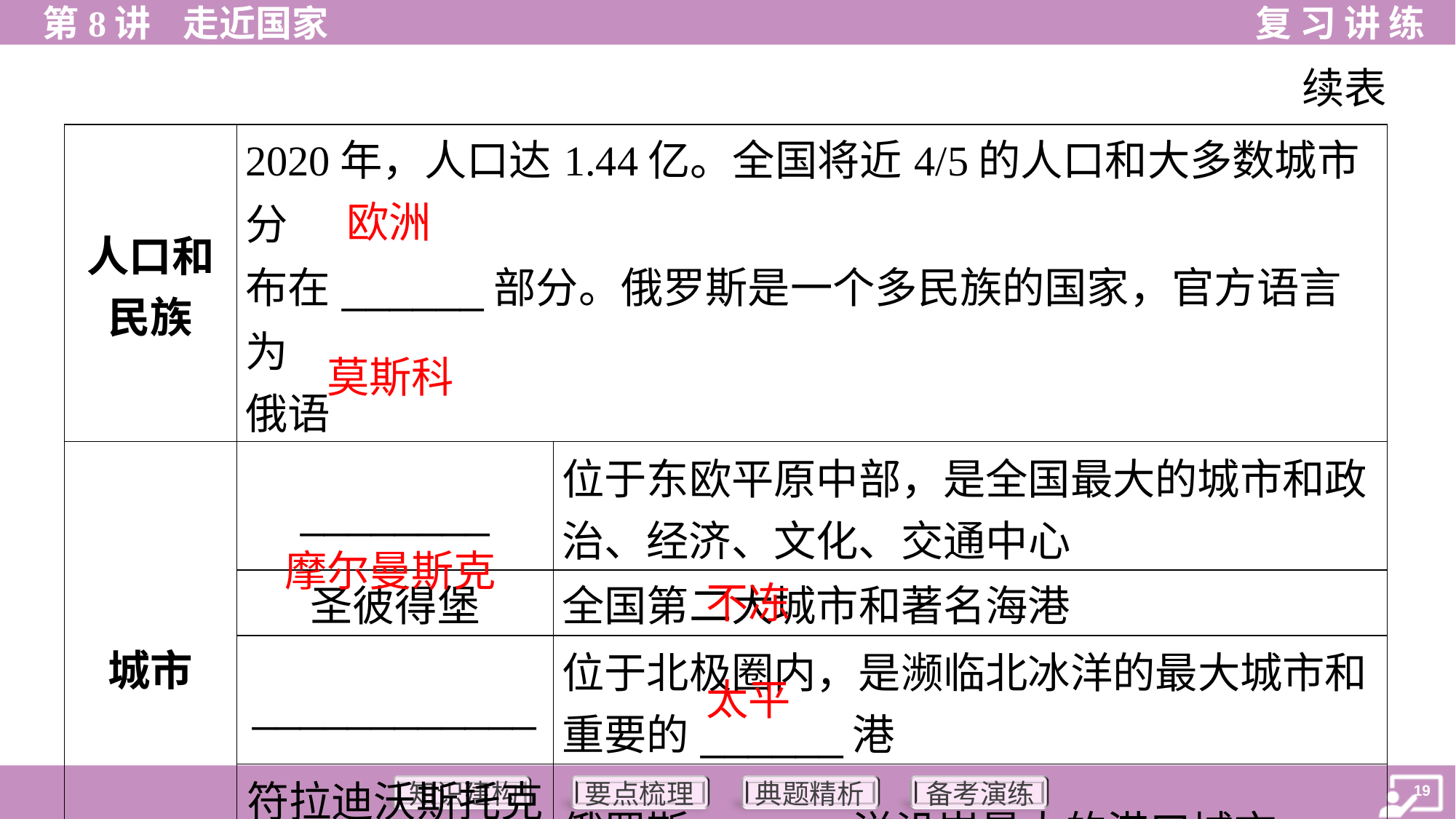

续表
| 人口和 民族 | 2020年，人口达1.44亿。全国将近4/5的人口和大多数城市分 布在\_\_\_\_\_\_部分。俄罗斯是一个多民族的国家，官方语言为 俄语 |  |
| --- | --- | --- |
| 城市 | \_\_\_\_\_\_\_\_ | 位于东欧平原中部，是全国最大的城市和政 治、经济、文化、交通中心 |
|  | 圣彼得堡 | 全国第二大城市和著名海港 |
|  | \_\_\_\_\_\_\_\_\_\_\_\_ | 位于北极圈内，是濒临北冰洋的最大城市和 重要的\_\_\_\_\_\_港 |
|  | 符拉迪沃斯托克 （海参崴） | 俄罗斯\_\_\_\_\_\_洋沿岸最大的港口城市 |
欧洲
莫斯科
摩尔曼斯克
不冻
太平